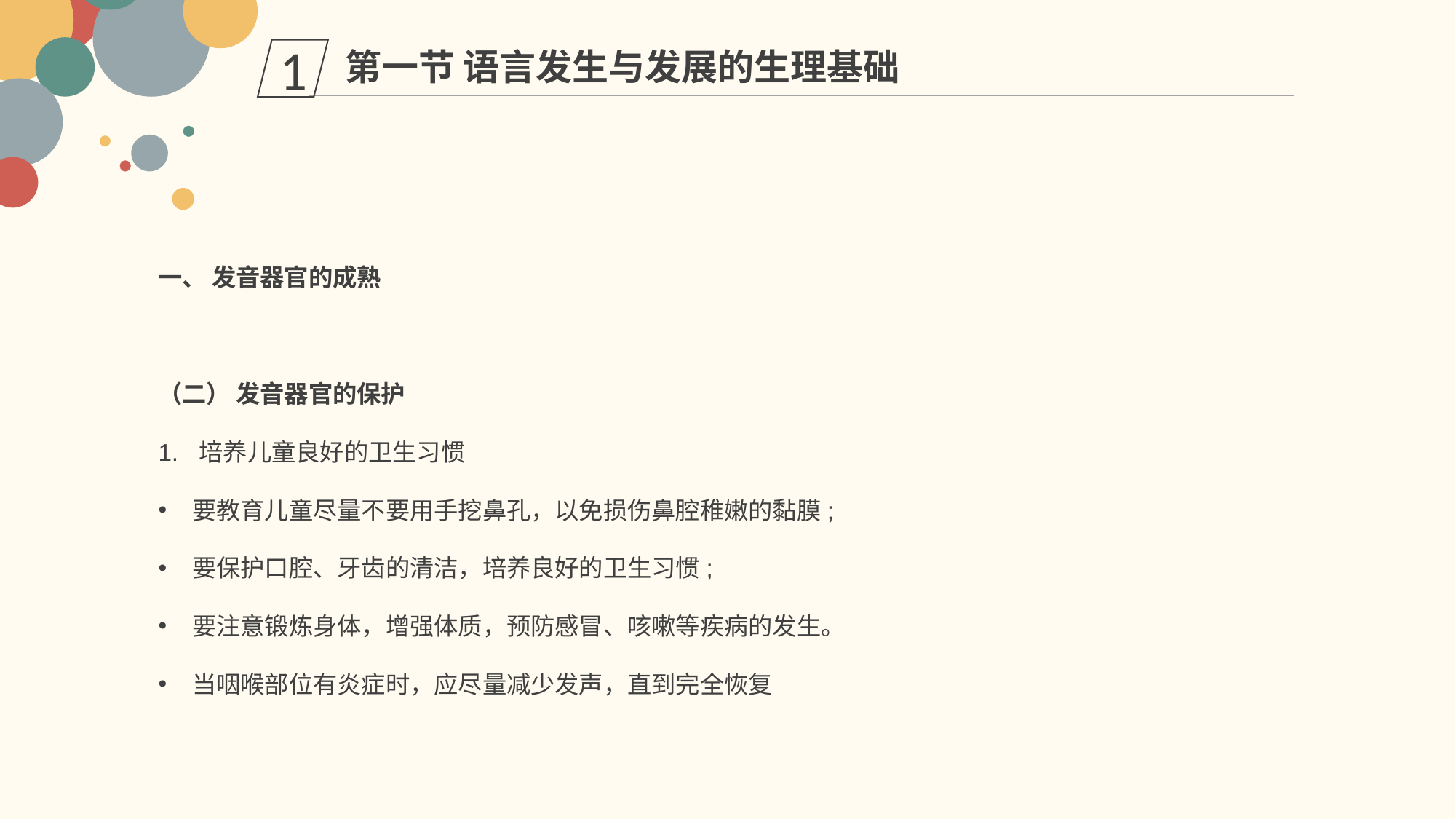

第一节 语言发生与发展的生理基础
1
一、 发音器官的成熟

（二） 发音器官的保护
培养儿童良好的卫生习惯
要教育儿童尽量不要用手挖鼻孔，以免损伤鼻腔稚嫩的黏膜;
要保护口腔、牙齿的清洁，培养良好的卫生习惯;
要注意锻炼身体，增强体质，预防感冒、咳嗽等疾病的发生。
当咽喉部位有炎症时，应尽量减少发声，直到完全恢复